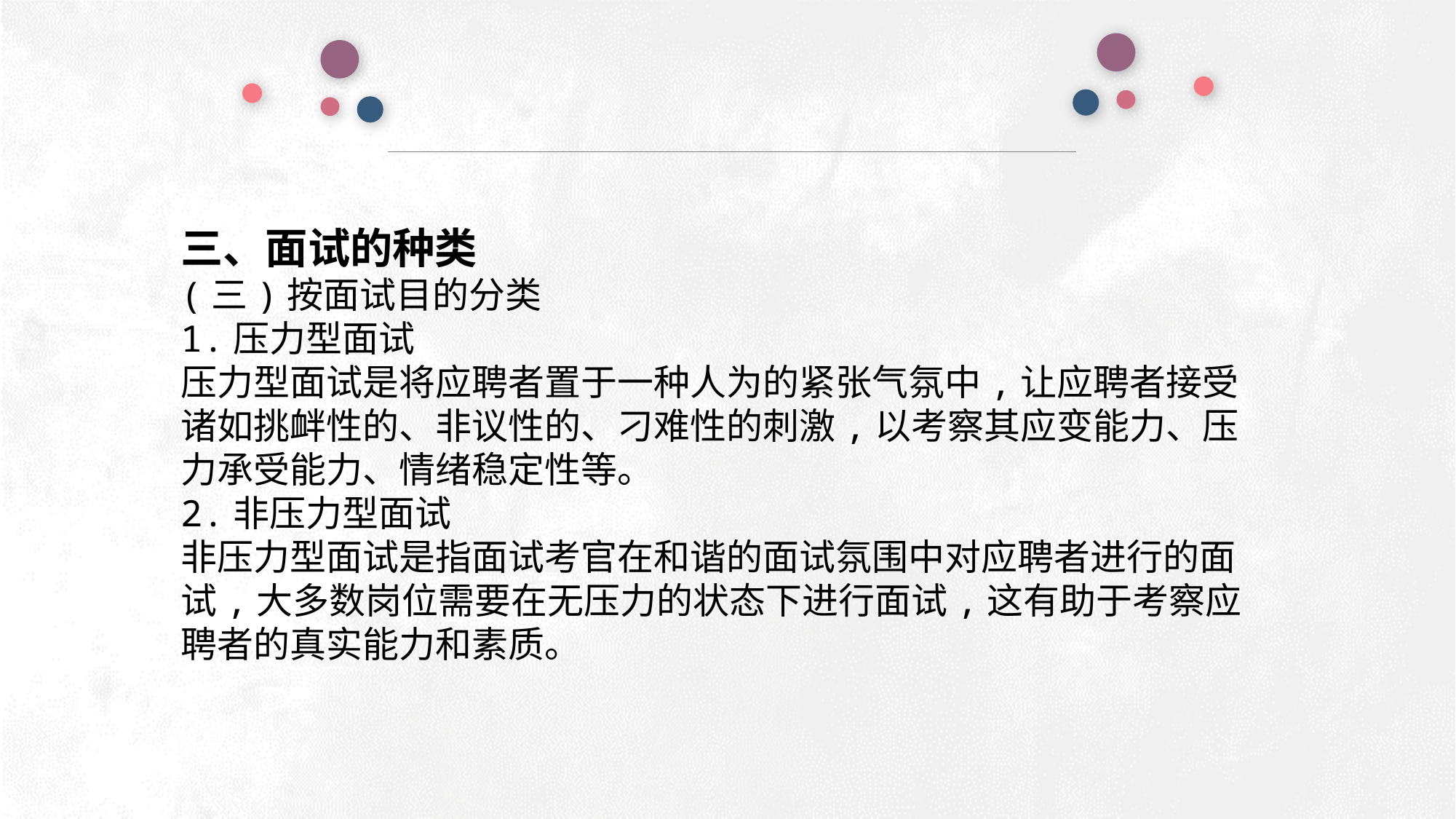

e7d195523061f1c0deeec63e560781cfd59afb0ea006f2a87ABB68BF51EA6619813959095094C18C62A12F549504892A4AAA8C1554C6663626E05CA27F281A14E6983772AFC3FB97135759321DEA3D70CCCB10945EC5A0322096E752803368C2184698845E3CCD6DB7F651295A8E4F3FDC19EA64A2B4A4AC1434B55AAE41CF0BF61B375C23F3039959E085EE760725AA
三、面试的种类
(三)按面试目的分类
1.压力型面试
压力型面试是将应聘者置于一种人为的紧张气氛中,让应聘者接受诸如挑衅性的、非议性的、刁难性的刺激,以考察其应变能力、压力承受能力、情绪稳定性等。
2.非压力型面试
非压力型面试是指面试考官在和谐的面试氛围中对应聘者进行的面试,大多数岗位需要在无压力的状态下进行面试,这有助于考察应聘者的真实能力和素质。